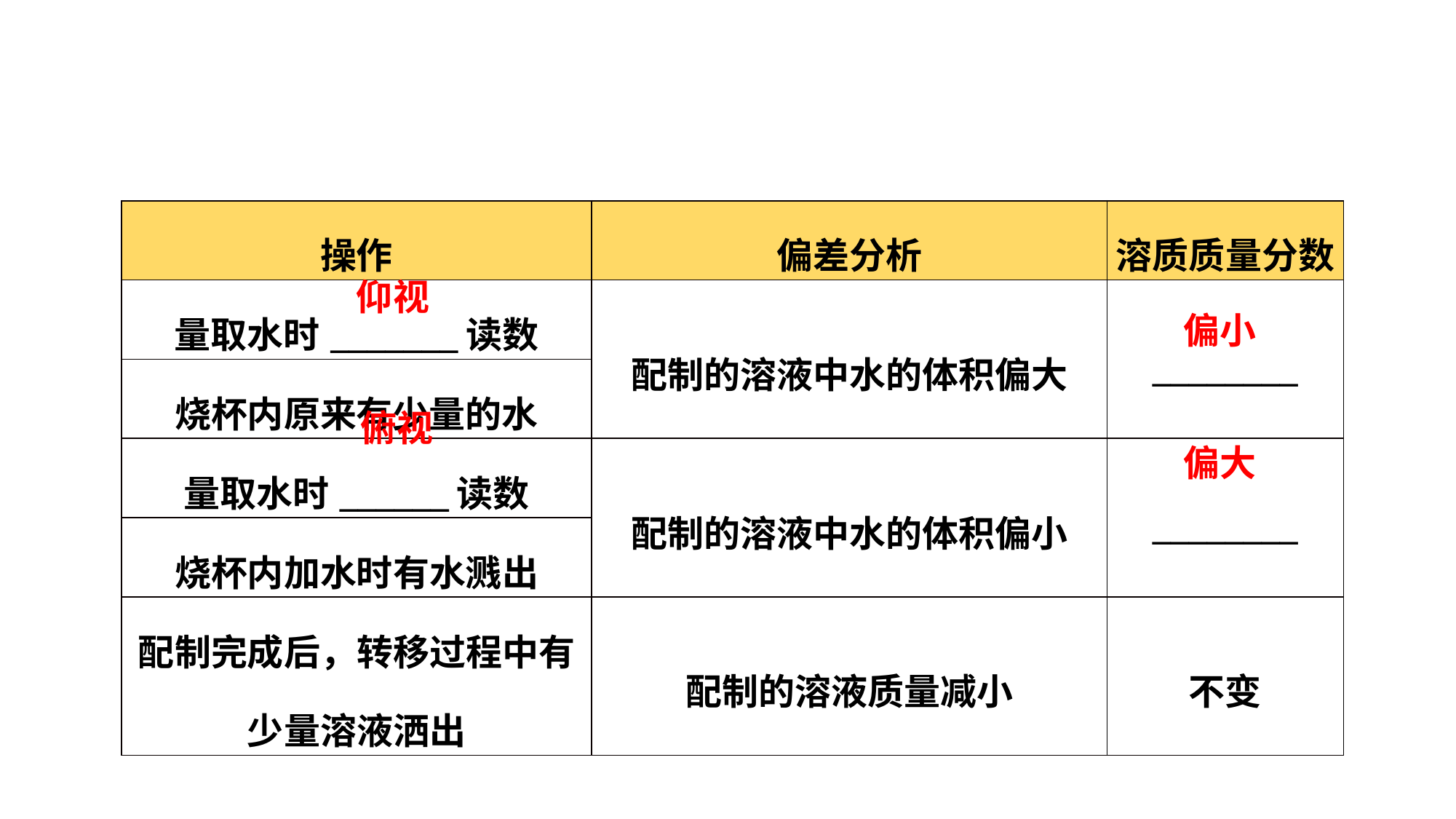

| 操作 | 偏差分析 | 溶质质量分数 |
| --- | --- | --- |
| 量取水时\_\_\_\_\_\_\_读数 | 配制的溶液中水的体积偏大 | \_\_\_\_\_\_\_\_ |
| 烧杯内原来有少量的水 |  |  |
| 量取水时\_\_\_\_\_\_读数 | 配制的溶液中水的体积偏小 | \_\_\_\_\_\_\_\_ |
| 烧杯内加水时有水溅出 |  |  |
| 配制完成后，转移过程中有少量溶液洒出 | 配制的溶液质量减小 | 不变 |
仰视
偏小
俯视
偏大